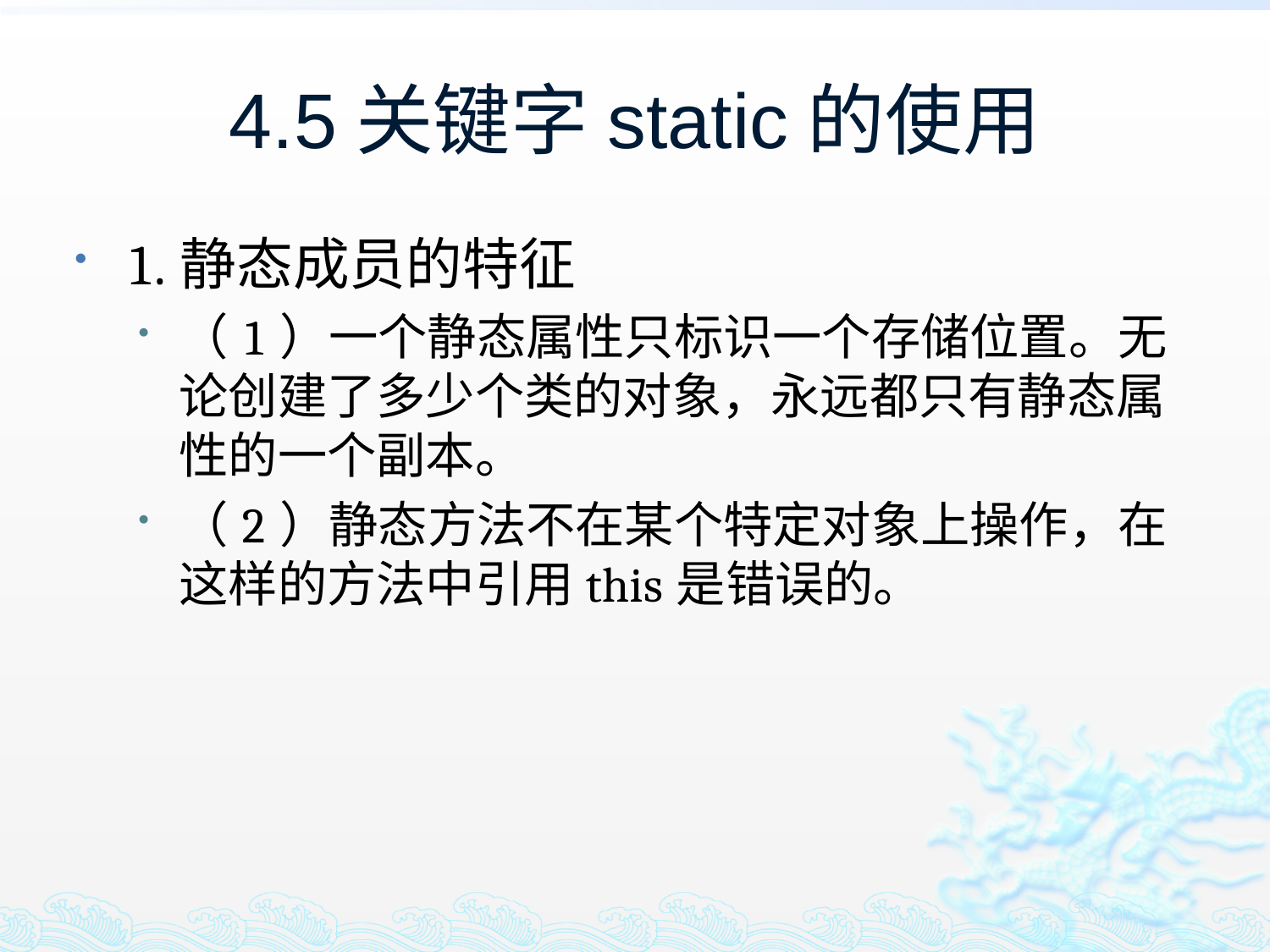

# 4.5关键字static的使用
1.静态成员的特征
（1）一个静态属性只标识一个存储位置。无论创建了多少个类的对象，永远都只有静态属性的一个副本。
（2）静态方法不在某个特定对象上操作，在这样的方法中引用this是错误的。